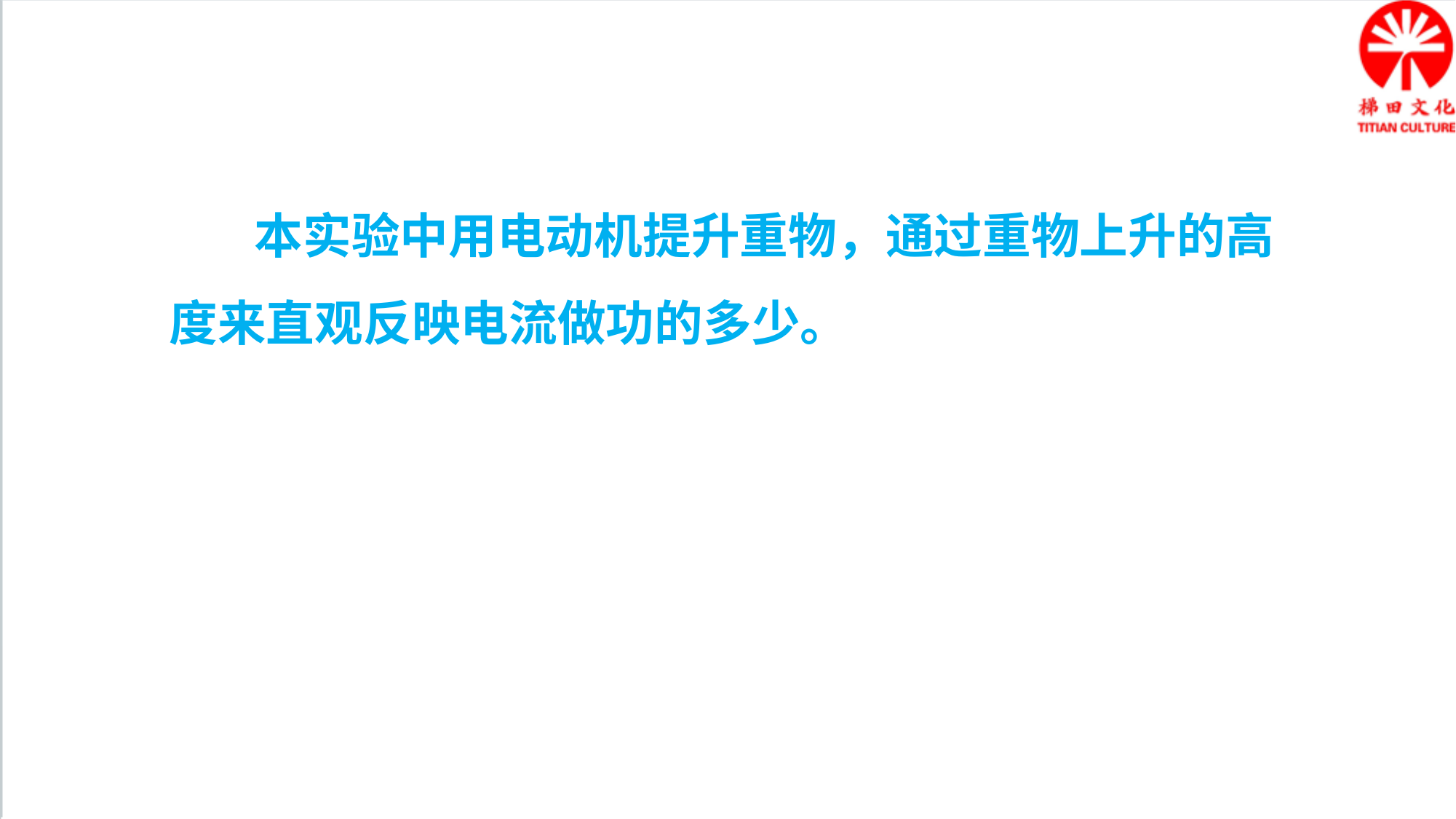

本实验中用电动机提升重物，通过重物上升的高度来直观反映电流做功的多少。